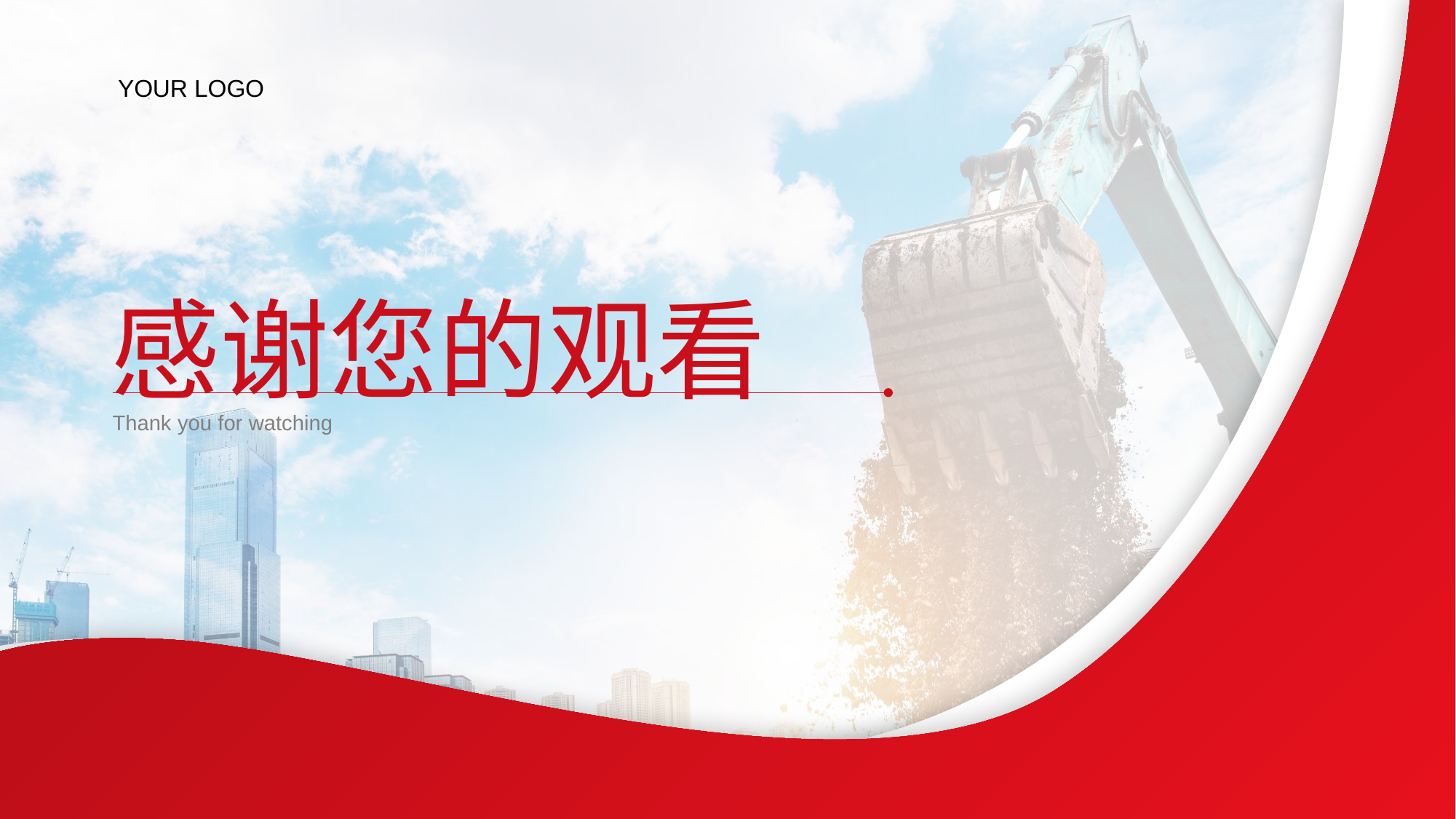

YOUR LOGO
感谢您的观看
Thank you for watching